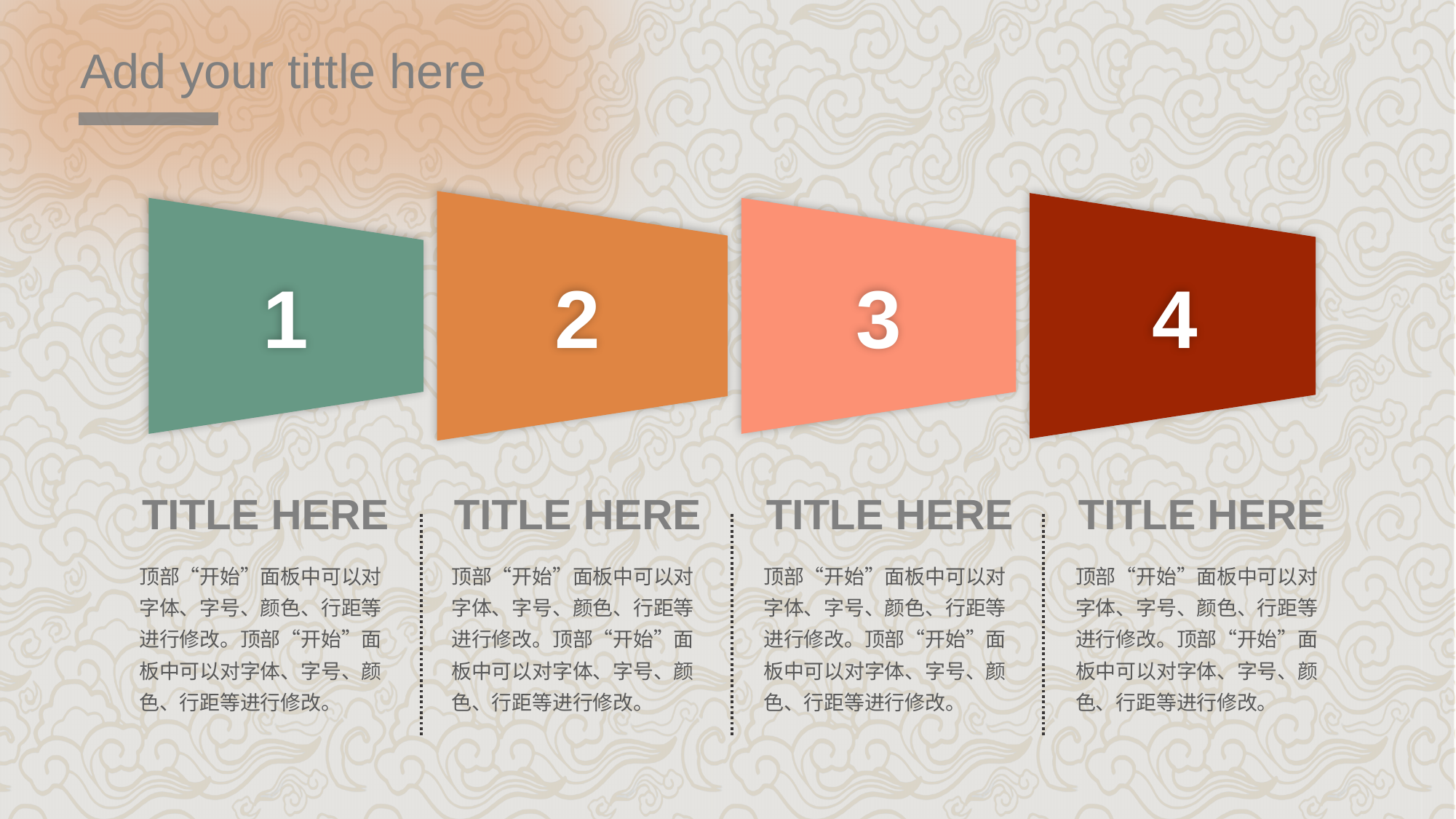

Add your tittle here

1
2
3
4
TITLE HERE
TITLE HERE
TITLE HERE
TITLE HERE
顶部“开始”面板中可以对字体、字号、颜色、行距等进行修改。顶部“开始”面板中可以对字体、字号、颜色、行距等进行修改。

顶部“开始”面板中可以对字体、字号、颜色、行距等进行修改。顶部“开始”面板中可以对字体、字号、颜色、行距等进行修改。

顶部“开始”面板中可以对字体、字号、颜色、行距等进行修改。顶部“开始”面板中可以对字体、字号、颜色、行距等进行修改。

顶部“开始”面板中可以对字体、字号、颜色、行距等进行修改。顶部“开始”面板中可以对字体、字号、颜色、行距等进行修改。